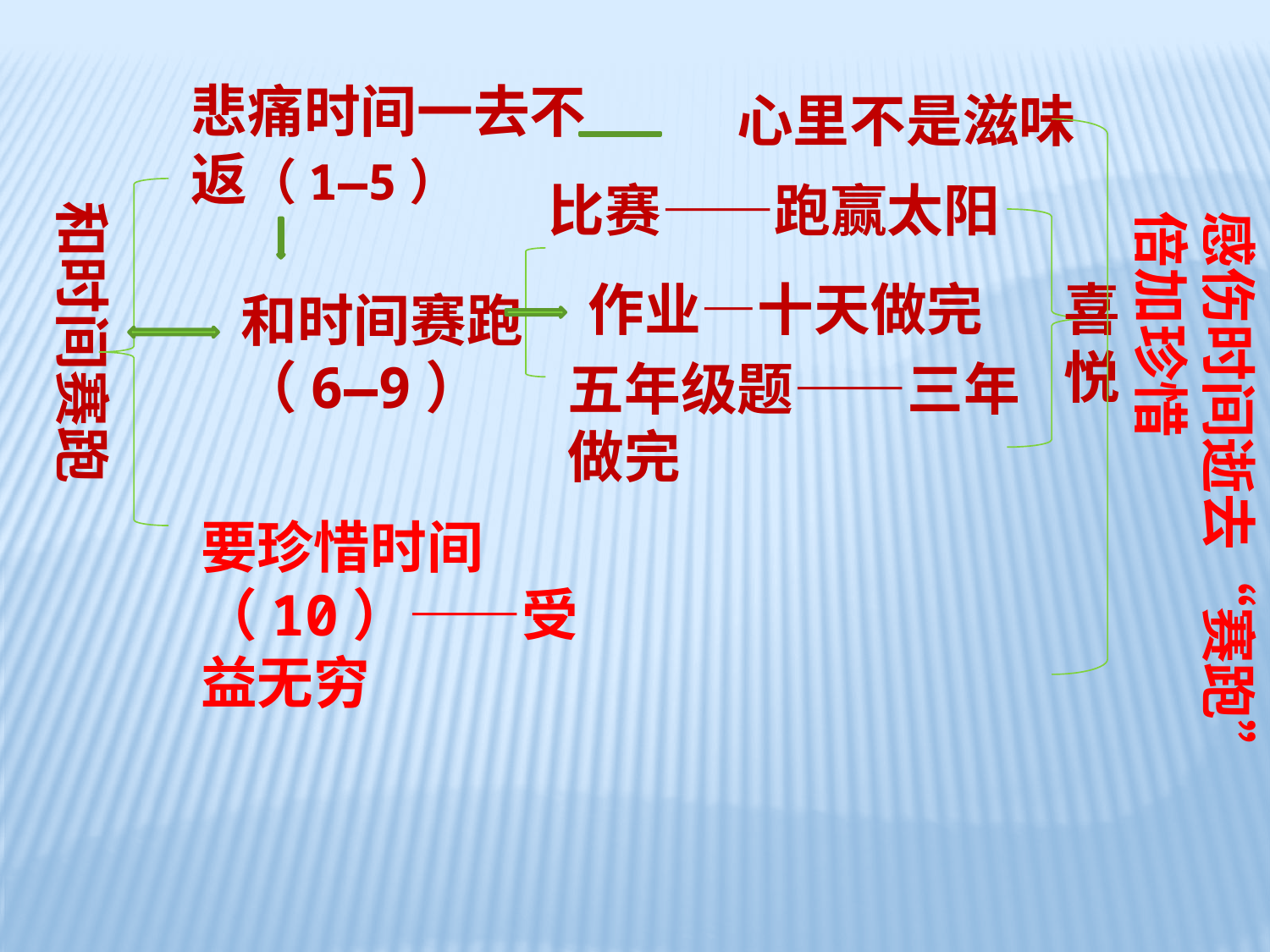

悲痛时间一去不返（1—5）
心里不是滋味

比赛——跑赢太阳

和时间赛跑
感伤时间逝去“赛跑”倍加珍惜

作业—十天做完
喜悦
和时间赛跑（6—9）

五年级题——三年做完
要珍惜时间（10）——受益无穷